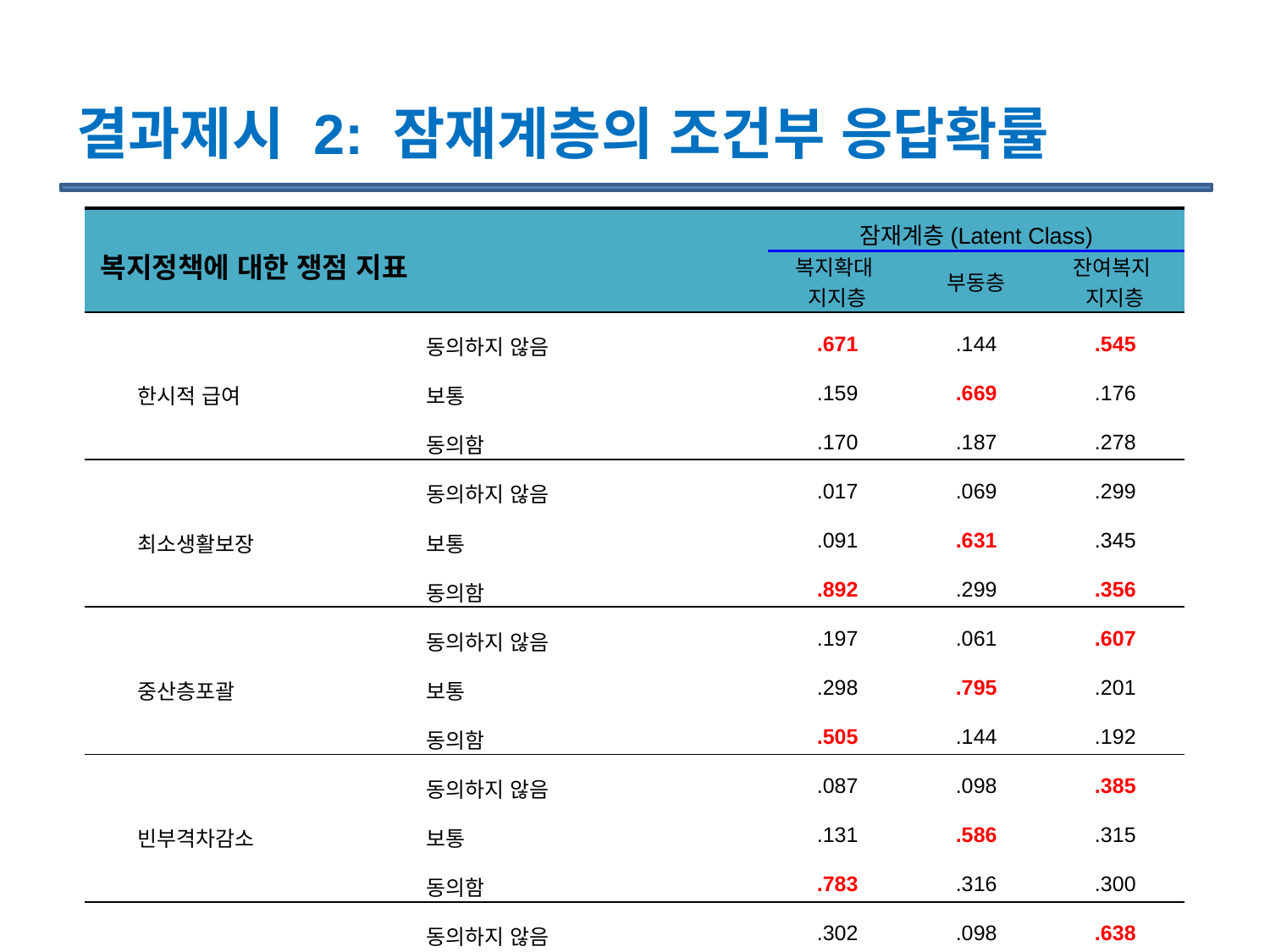

# 결과제시 2: 잠재계층의 조건부 응답확률
| 복지정책에 대한 쟁점 지표 |  | 잠재계층(Latent Class) |  |  |
| --- | --- | --- | --- | --- |
|  |  | 복지확대 지지층 | 부동층 | 잔여복지 지지층 |
| 한시적 급여 | 동의하지 않음 | .671 | .144 | .545 |
|  | 보통 | .159 | .669 | .176 |
|  | 동의함 | .170 | .187 | .278 |
| 최소생활보장 | 동의하지 않음 | .017 | .069 | .299 |
|  | 보통 | .091 | .631 | .345 |
|  | 동의함 | .892 | .299 | .356 |
| 중산층포괄 | 동의하지 않음 | .197 | .061 | .607 |
|  | 보통 | .298 | .795 | .201 |
|  | 동의함 | .505 | .144 | .192 |
| 빈부격차감소 | 동의하지 않음 | .087 | .098 | .385 |
|  | 보통 | .131 | .586 | .315 |
|  | 동의함 | .783 | .316 | .300 |
| 재정확대(증세) | 동의하지 않음 | .302 | .098 | .638 |
|  | 보통 | .199 | .706 | .223 |
|  | 동의함. | .499 | .196 | .139 |
| 할당사례수(비율) |  | 4757.9 (66.0) | 1551.6 (21.5) | 894.0 (12.4) |